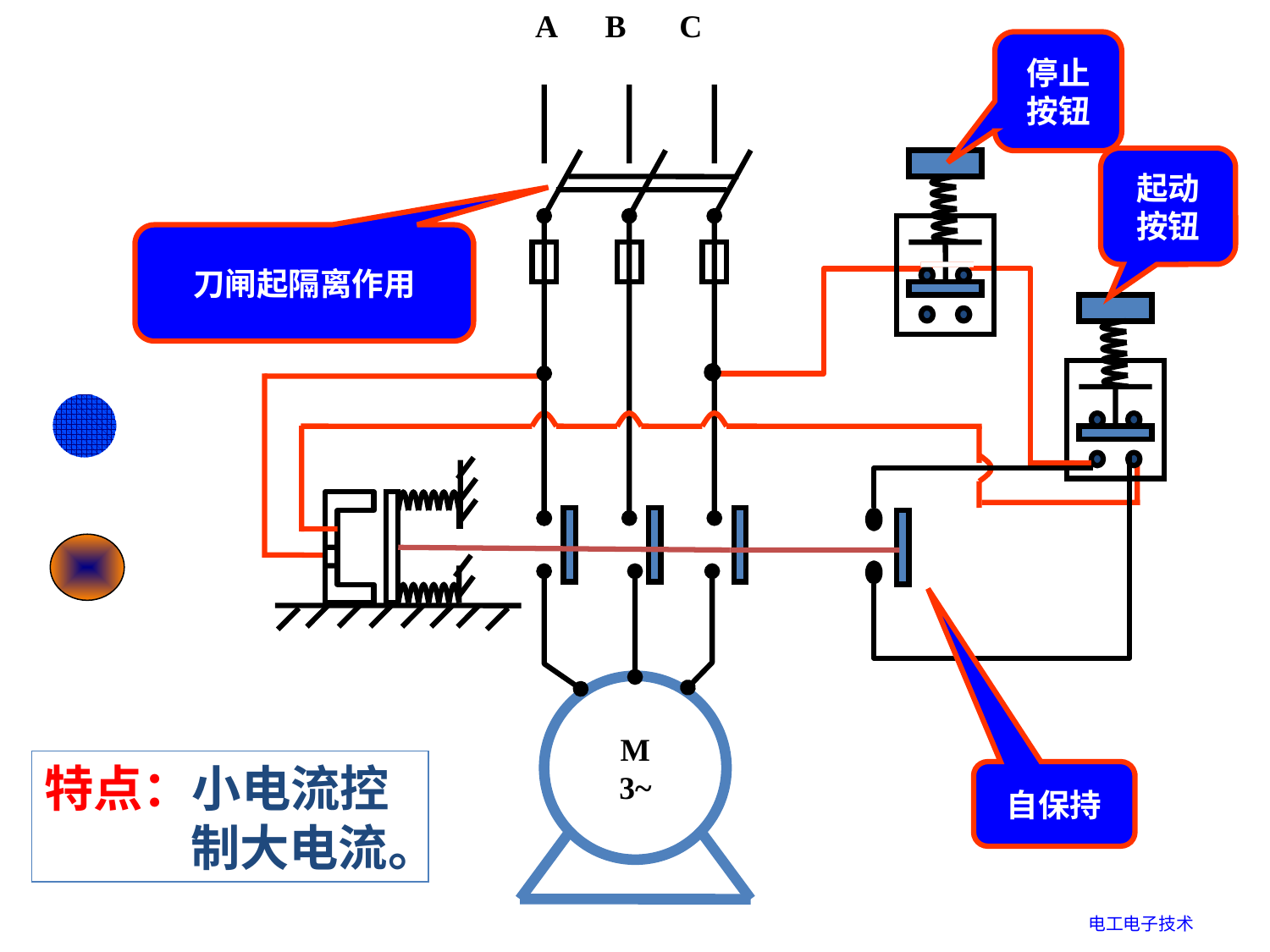

A
B
C
停止
按钮

起动
按钮

刀闸起隔离作用

M
3~
特点：小电流控
            制大电流。
自保持

电工电子技术